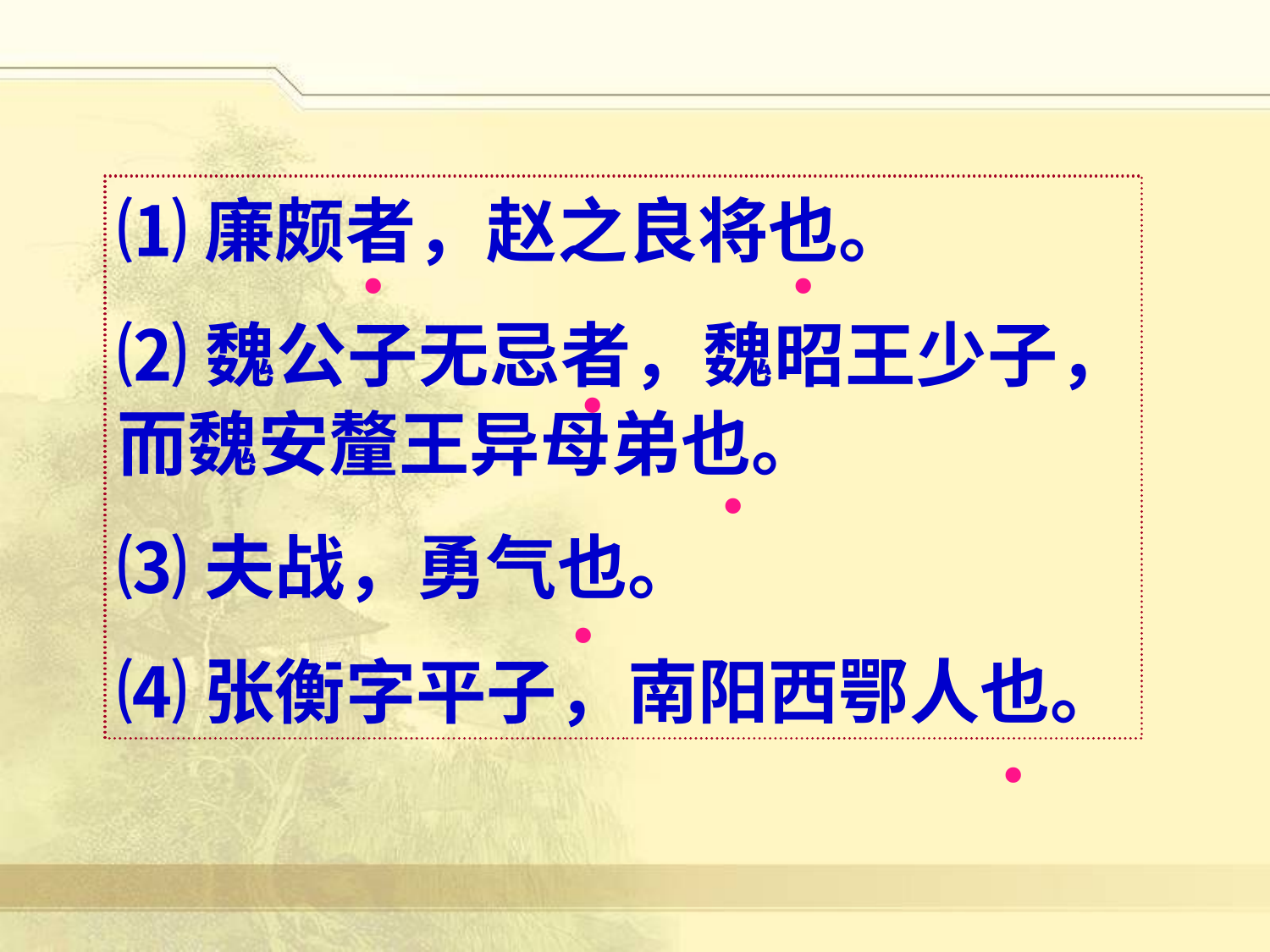

⑴廉颇者，赵之良将也。
⑵魏公子无忌者，魏昭王少子，而魏安釐王异母弟也。
⑶夫战，勇气也。
⑷张衡字平子，南阳西鄂人也。
·
·
·
·
·
·